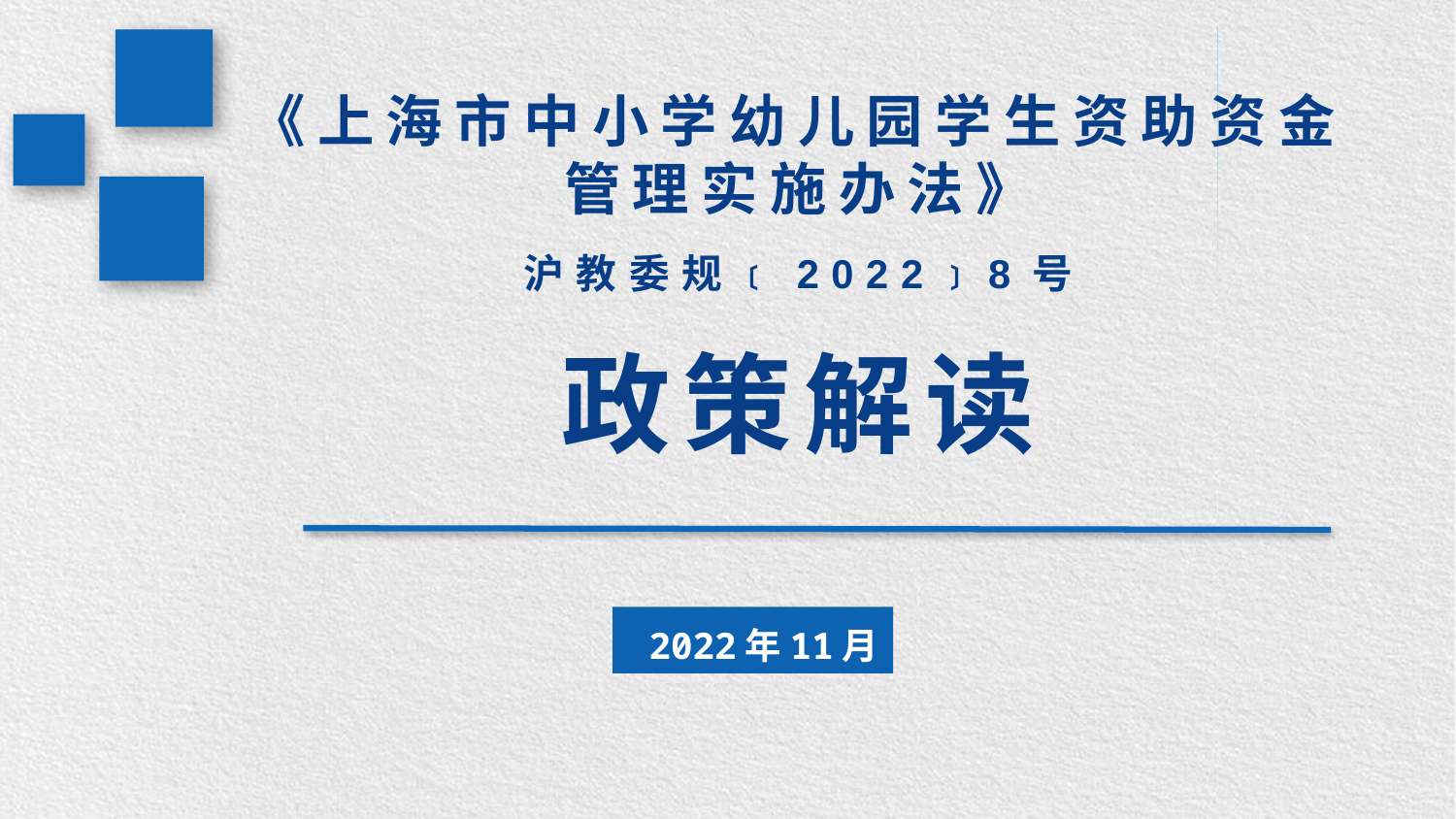

《上海市中小学幼儿园学生资助资金管理实施办法》

沪教委规﹝2022﹞8号

政策解读

 2022年11月